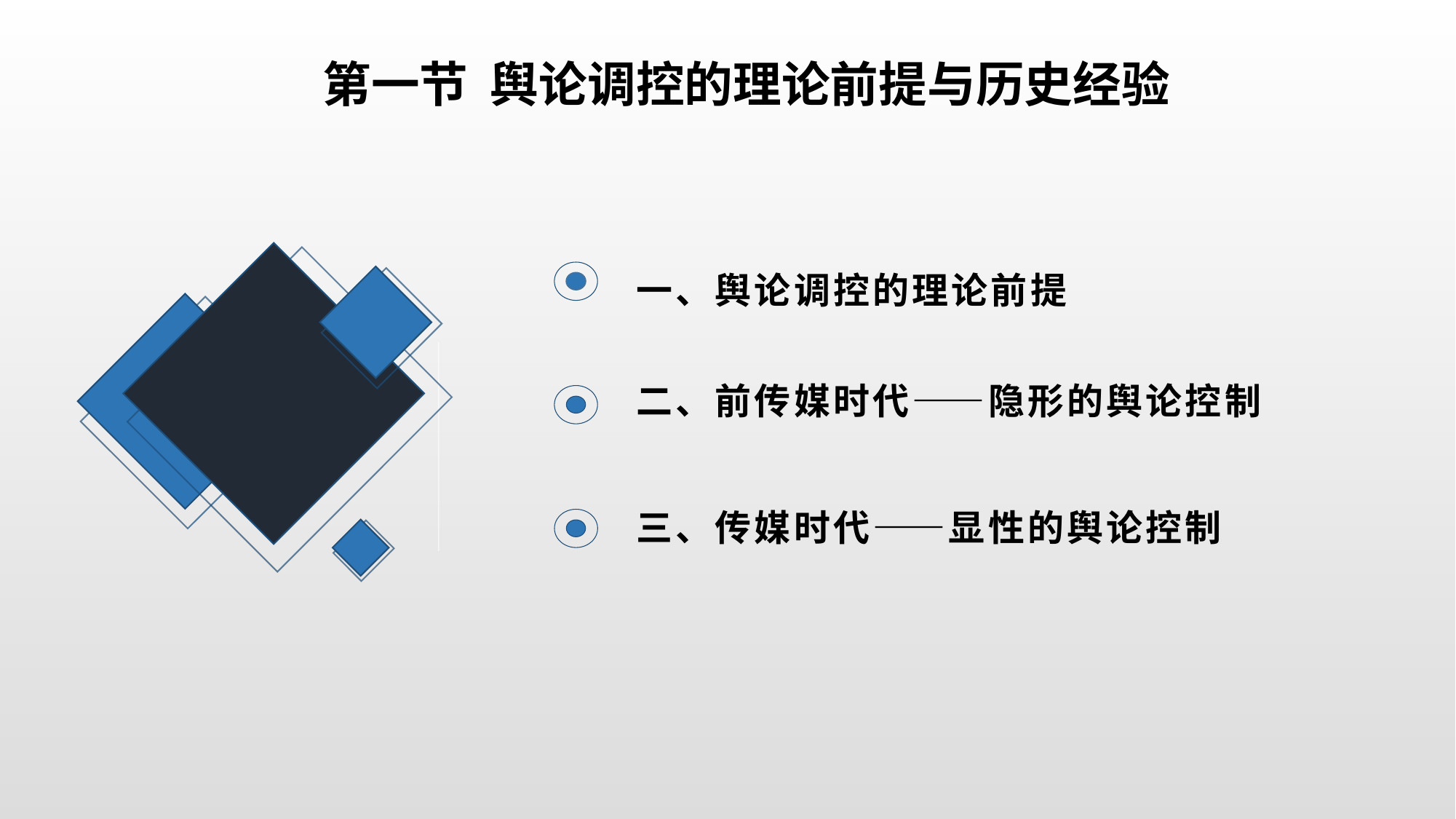

第一节  舆论调控的理论前提与历史经验

一、舆论调控的理论前提
二、前传媒时代——隐形的舆论控制

三、传媒时代——显性的舆论控制